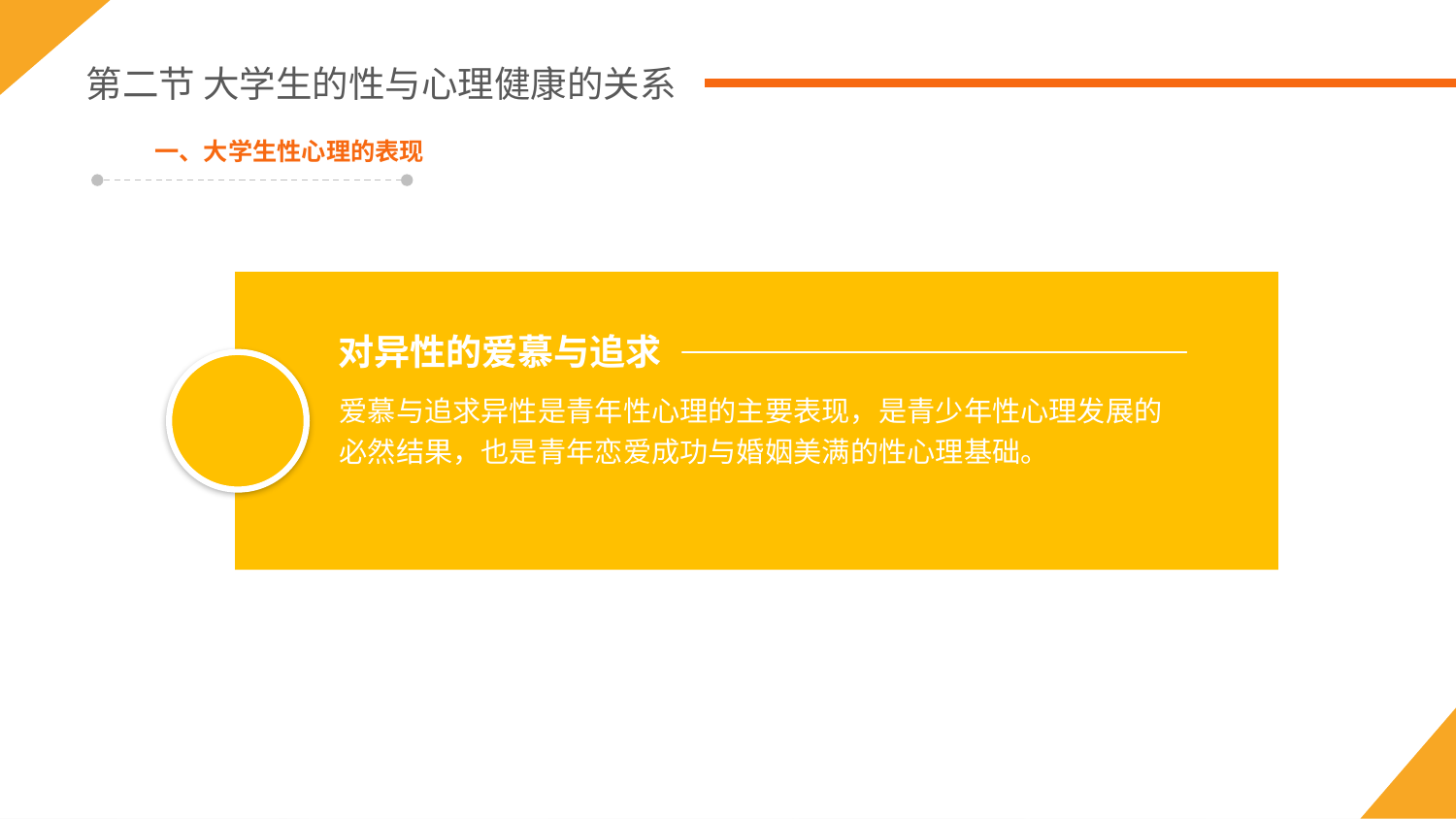

第二节 大学生的性与心理健康的关系
一、大学生性心理的表现

对异性的爱慕与追求

爱慕与追求异性是青年性心理的主要表现，是青少年性心理发展的必然结果，也是青年恋爱成功与婚姻美满的性心理基础。